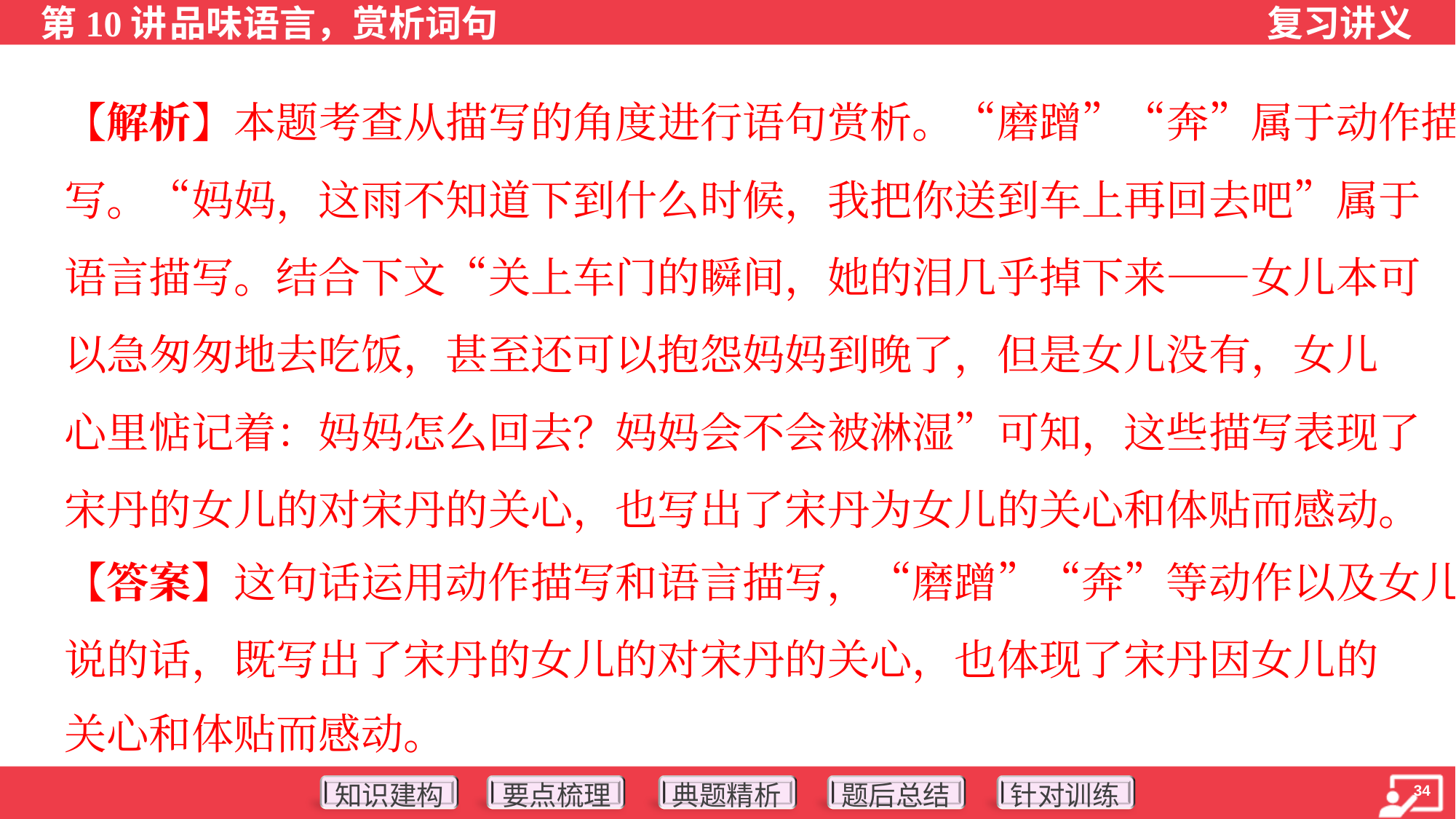

【解析】本题考查从描写的角度进行语句赏析。“磨蹭”“奔”属于动作描
写。“妈妈，这雨不知道下到什么时候，我把你送到车上再回去吧”属于
语言描写。结合下文“关上车门的瞬间，她的泪几乎掉下来——女儿本可
以急匆匆地去吃饭，甚至还可以抱怨妈妈到晚了，但是女儿没有，女儿
心里惦记着：妈妈怎么回去？妈妈会不会被淋湿”可知，这些描写表现了
宋丹的女儿的对宋丹的关心，也写出了宋丹为女儿的关心和体贴而感动。
【答案】这句话运用动作描写和语言描写，“磨蹭”“奔”等动作以及女儿
说的话，既写出了宋丹的女儿的对宋丹的关心，也体现了宋丹因女儿的
关心和体贴而感动。